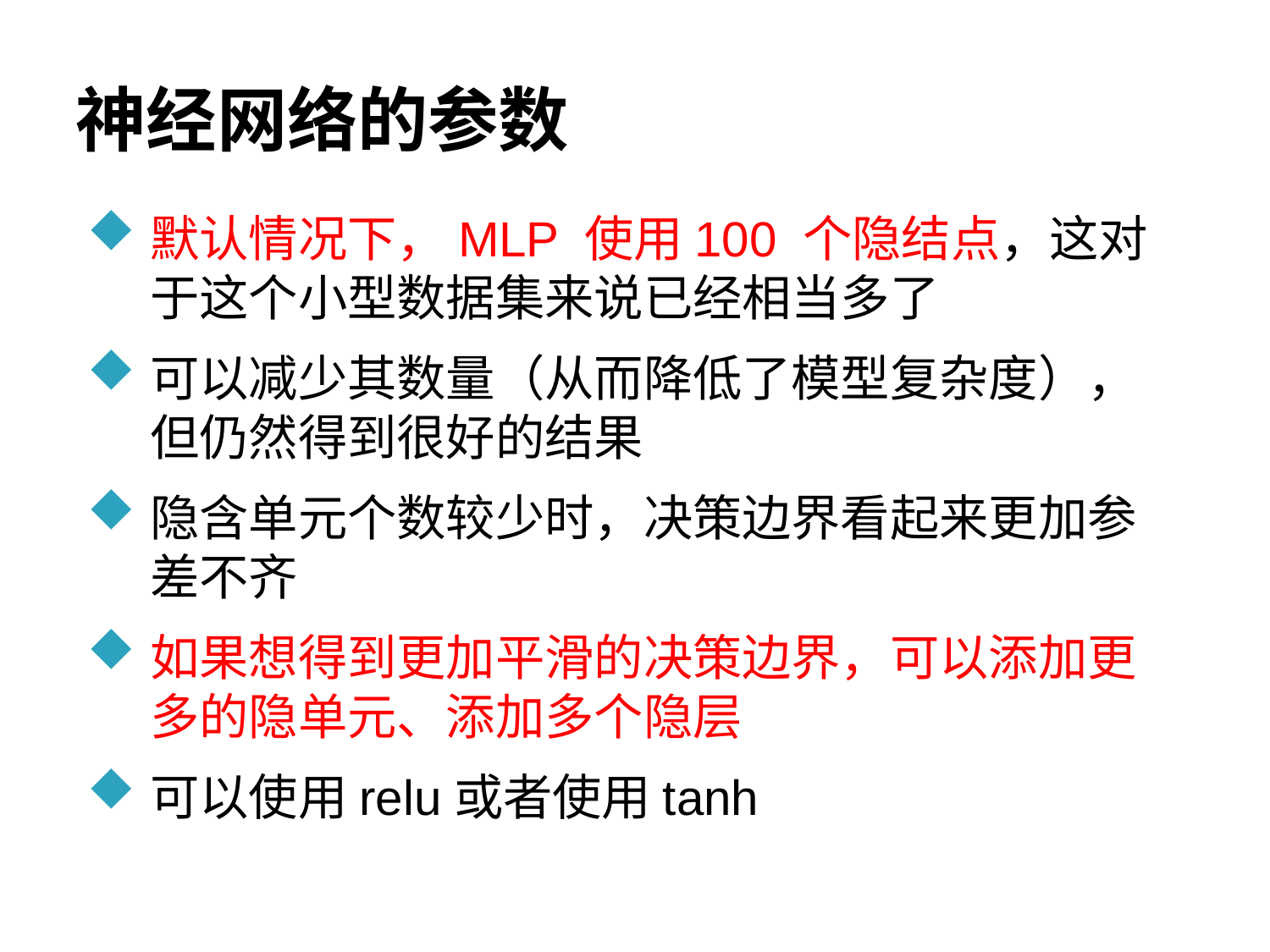

# 神经网络的参数
默认情况下，MLP 使用100 个隐结点，这对于这个小型数据集来说已经相当多了
可以减少其数量（从而降低了模型复杂度），但仍然得到很好的结果
隐含单元个数较少时，决策边界看起来更加参差不齐
如果想得到更加平滑的决策边界，可以添加更多的隐单元、添加多个隐层
可以使用relu或者使用tanh